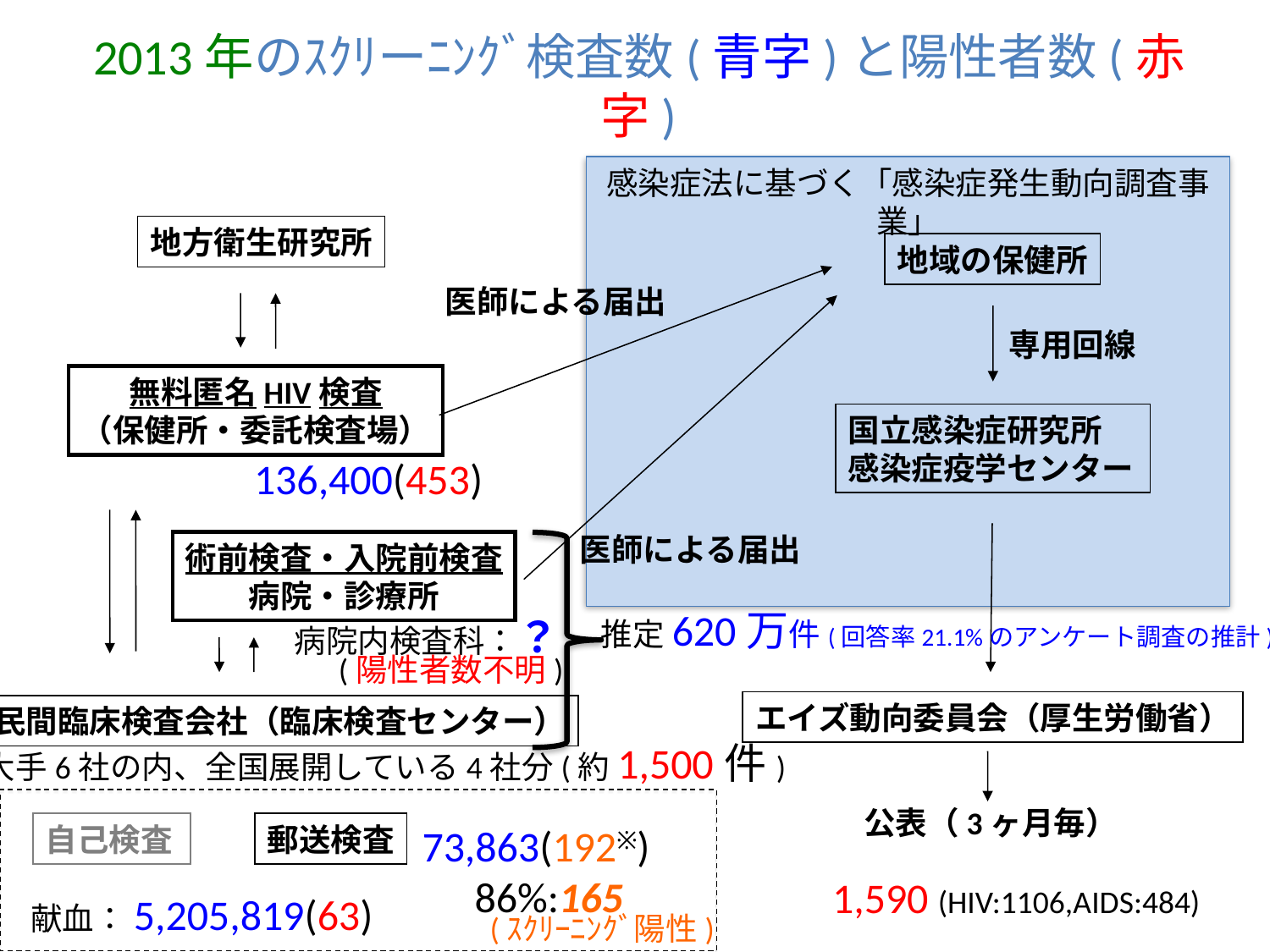

2013年のｽｸﾘーﾆﾝｸﾞ検査数(青字)と陽性者数(赤字)
感染症法に基づく「感染症発生動向調査事業」
地方衛生研究所
地域の保健所

医師による届出

専用回線
無料匿名HIV検査
（保健所・委託検査場）
国立感染症研究所
感染症疫学センター
136,400(453)

医師による届出
術前検査・入院前検査
病院・診療所

推定620万件(回答率21.1%のアンケート調査の推計)
病院内検査科：？

(陽性者数不明)
エイズ動向委員会（厚生労働省）
民間臨床検査会社（臨床検査センター）
大手6社の内、全国展開している4社分(約1,500件)

公表（3ヶ月毎）
自己検査
郵送検査
73,863(192※)
　86%:165
1,590 (HIV:1106,AIDS:484)
献血：5,205,819(63)
(ｽｸﾘｰﾆﾝｸﾞ陽性)